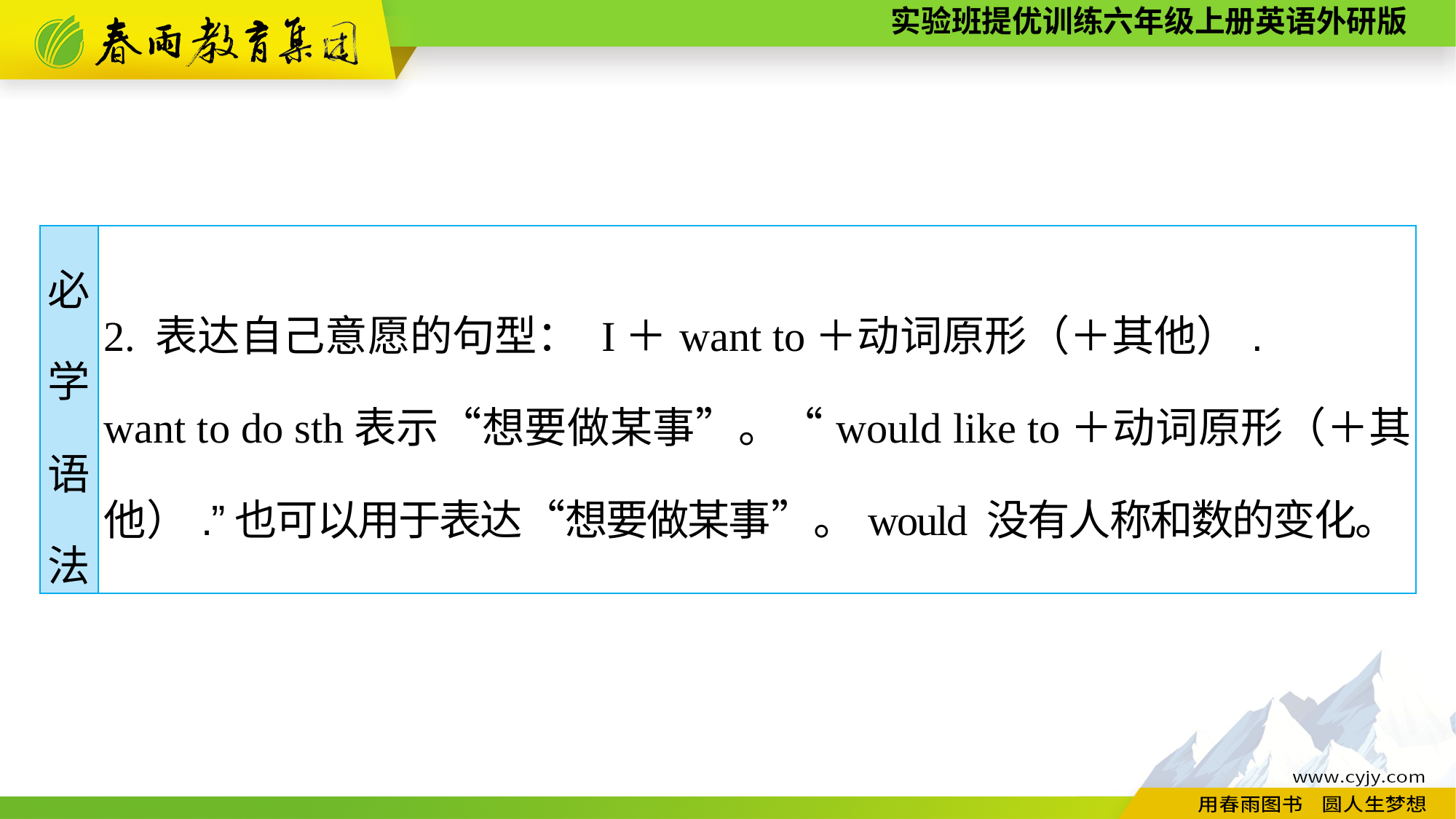

| 必 学 语 法 | 2. 表达自己意愿的句型： I＋want to＋动词原形（＋其他）. want to do sth表示“想要做某事”。“would like to＋动词原形（＋其他）.”也可以用于表达“想要做某事”。would 没有人称和数的变化。 |
| --- | --- |